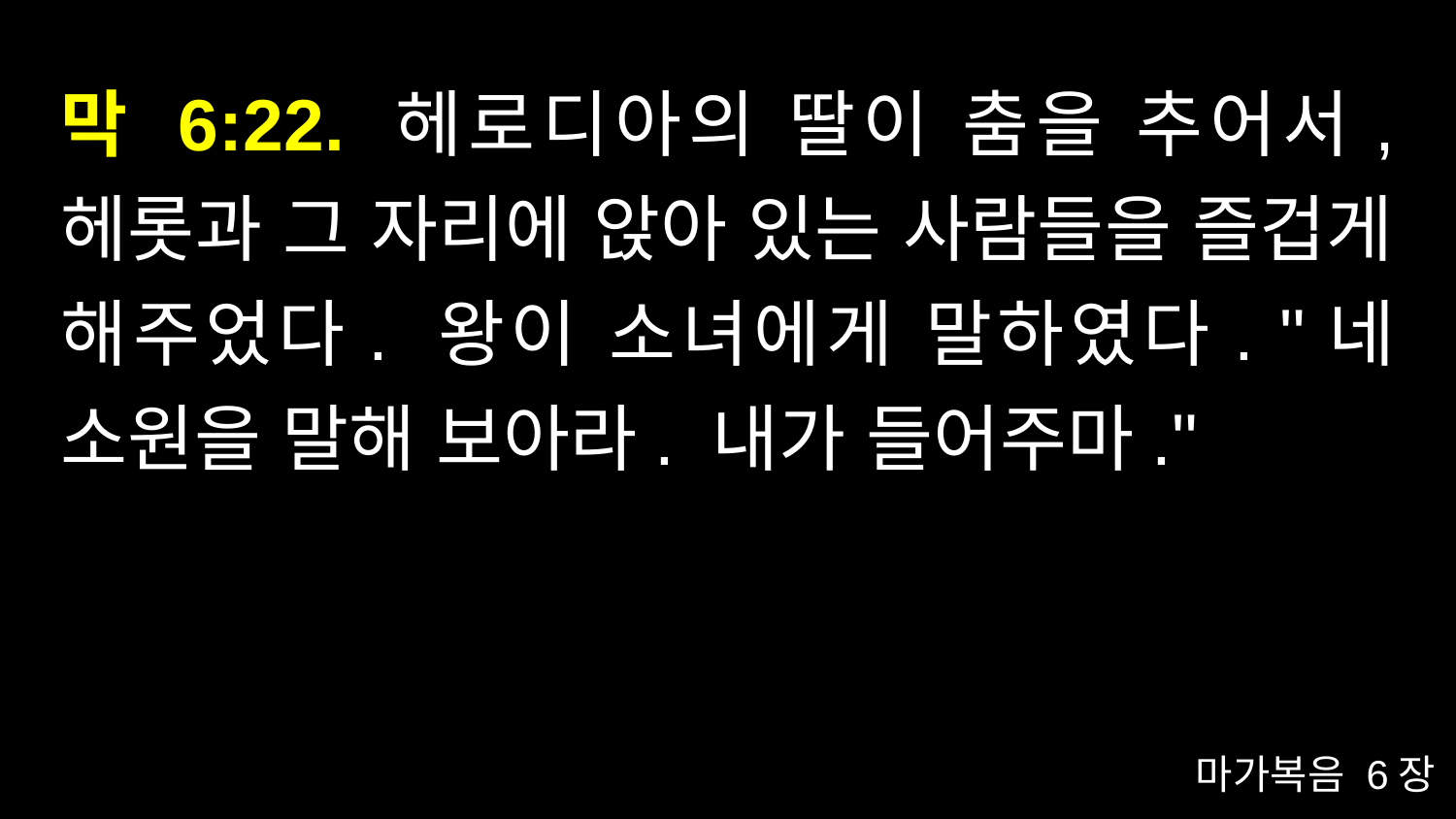

# 막 6:22. 헤로디아의 딸이 춤을 추어서, 헤롯과 그 자리에 앉아 있는 사람들을 즐겁게 해주었다. 왕이 소녀에게 말하였다. "네 소원을 말해 보아라. 내가 들어주마."
마가복음 6장